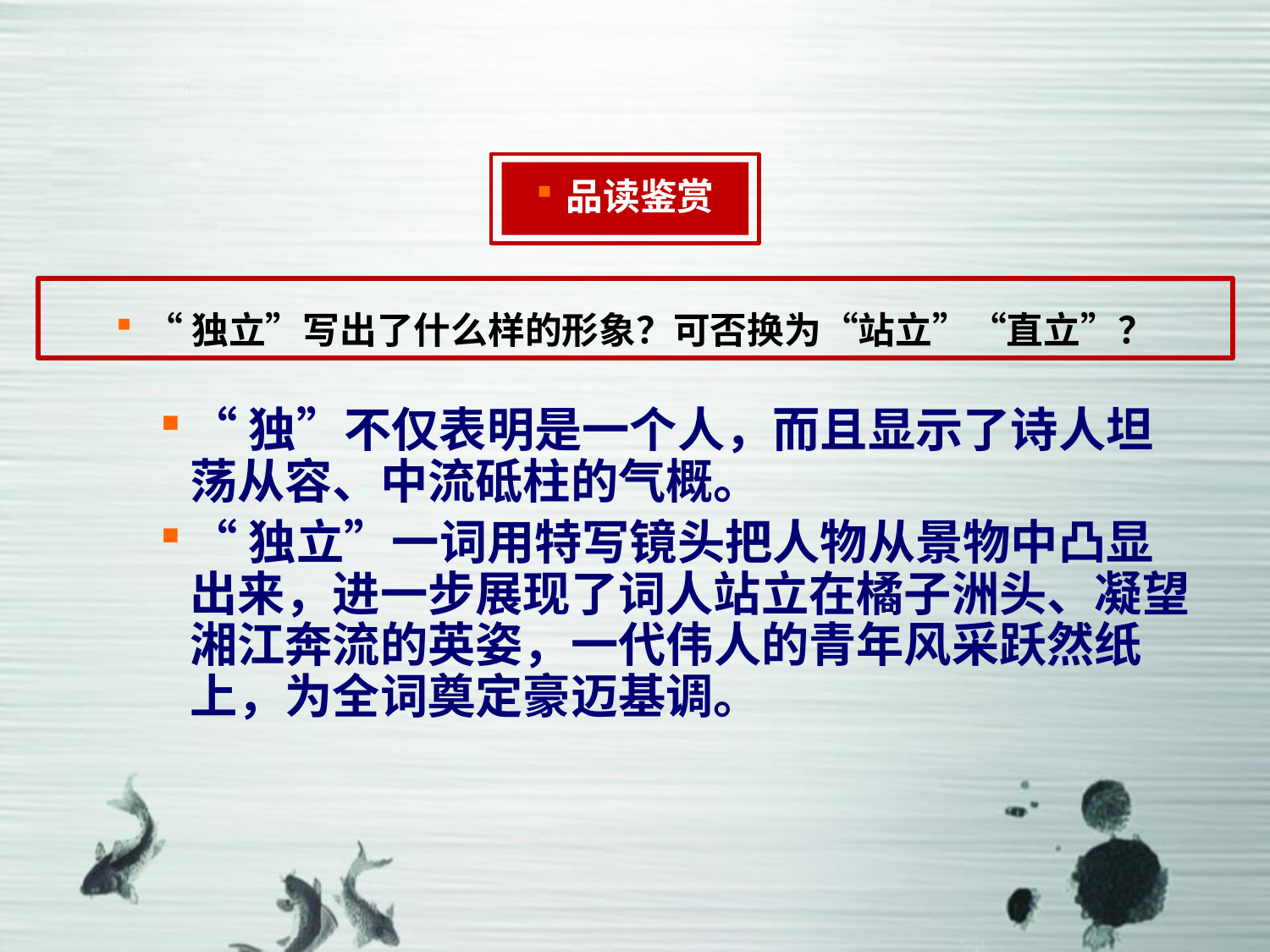

品读鉴赏
“独立”写出了什么样的形象？可否换为“站立”“直立”？
“独”不仅表明是一个人，而且显示了诗人坦荡从容、中流砥柱的气概。
“独立”一词用特写镜头把人物从景物中凸显出来，进一步展现了词人站立在橘子洲头、凝望湘江奔流的英姿，一代伟人的青年风采跃然纸上，为全词奠定豪迈基调。